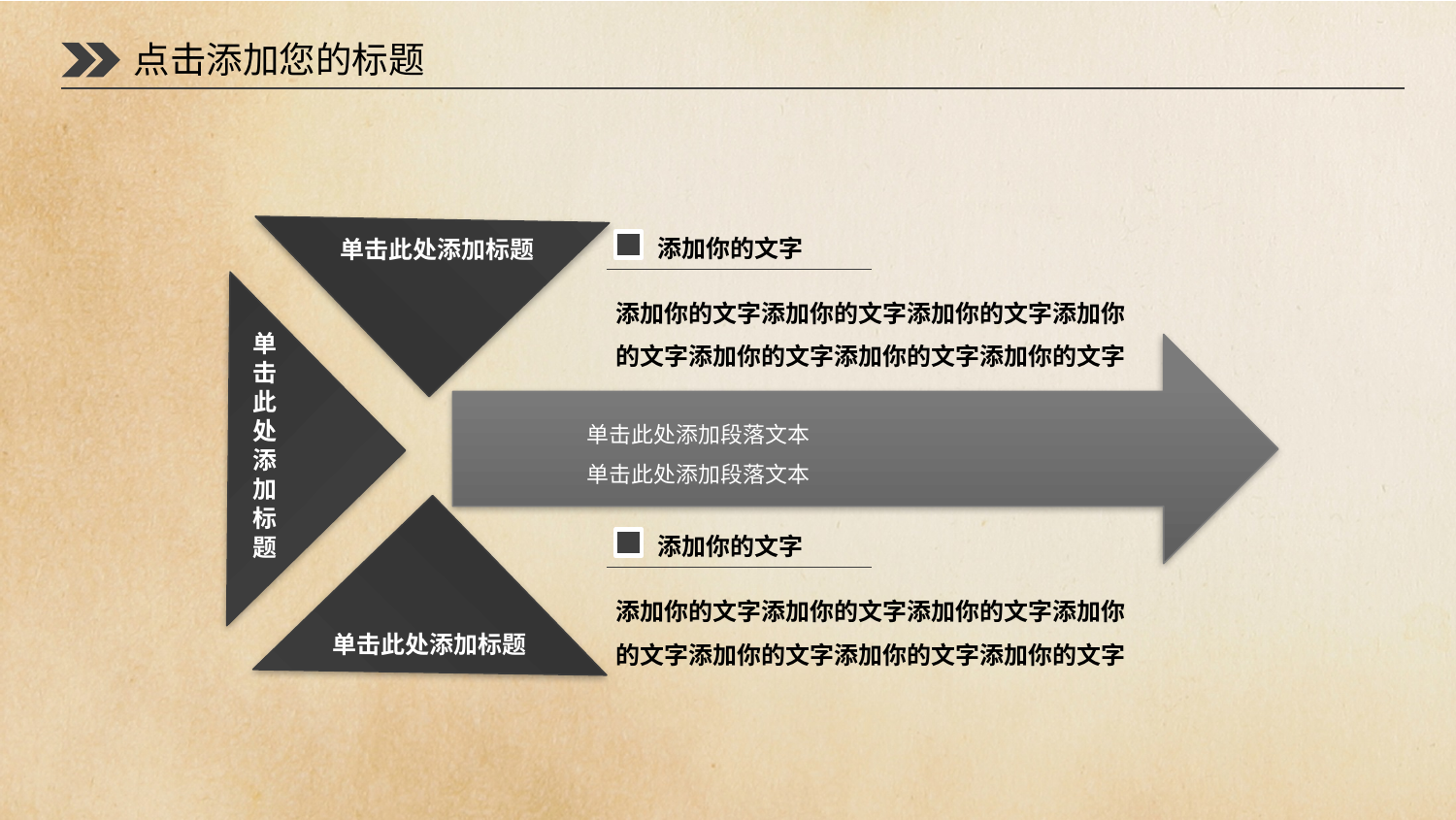

点击添加您的标题

添加你的文字
单击此处添加标题

添加你的文字添加你的文字添加你的文字添加你的文字添加你的文字添加你的文字添加你的文字
单击此处添加标题

单击此处添加段落文本
单击此处添加段落文本
添加你的文字

添加你的文字添加你的文字添加你的文字添加你的文字添加你的文字添加你的文字添加你的文字
单击此处添加标题